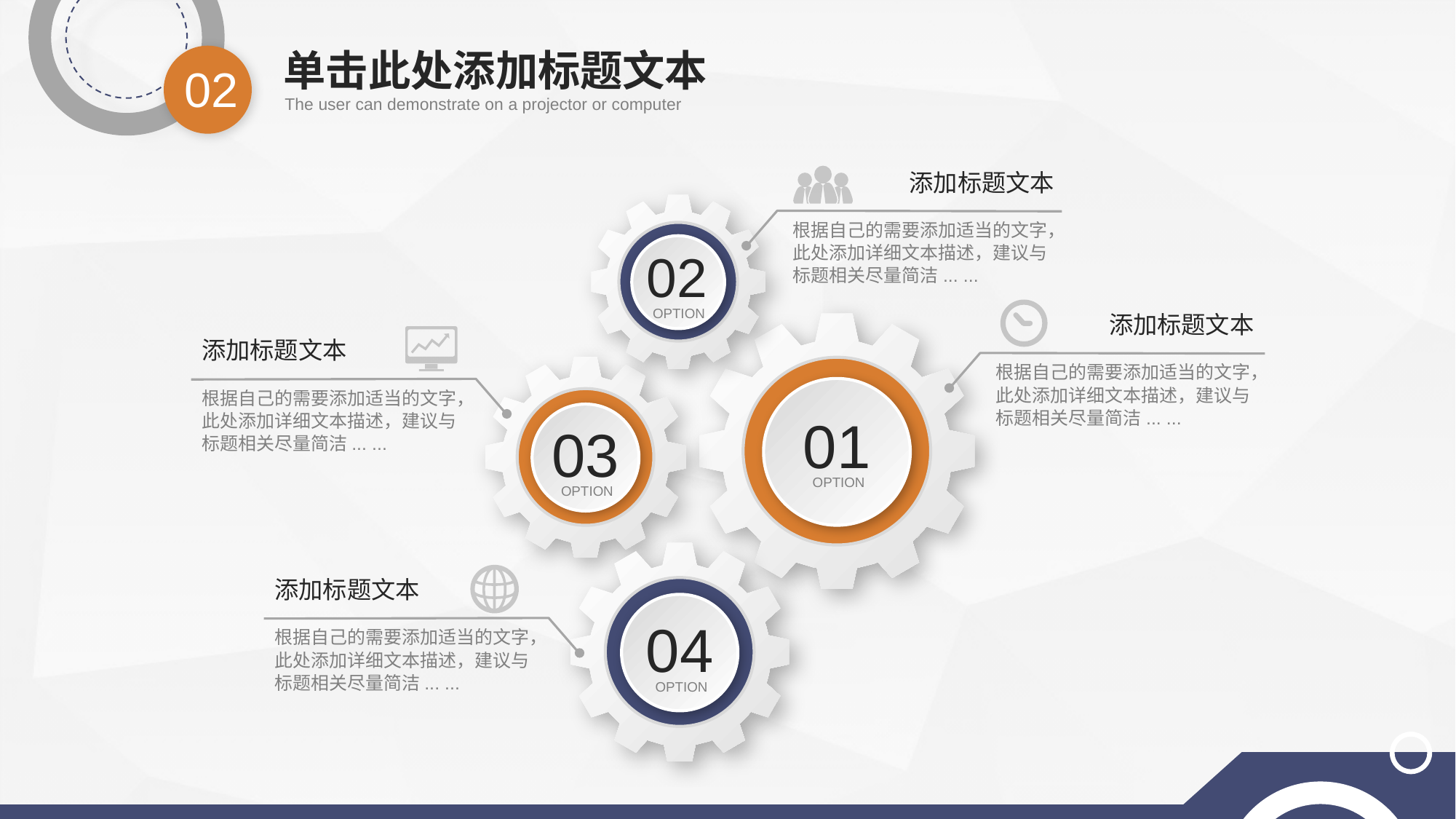

单击此处添加标题文本
02
The user can demonstrate on a projector or computer
添加标题文本

根据自己的需要添加适当的文字，此处添加详细文本描述，建议与标题相关尽量简洁... ...

02
OPTION

添加标题文本

根据自己的需要添加适当的文字，此处添加详细文本描述，建议与标题相关尽量简洁... ...

01
OPTION

添加标题文本

根据自己的需要添加适当的文字，此处添加详细文本描述，建议与标题相关尽量简洁... ...

03
OPTION

04
OPTION

添加标题文本

根据自己的需要添加适当的文字，此处添加详细文本描述，建议与标题相关尽量简洁... ...